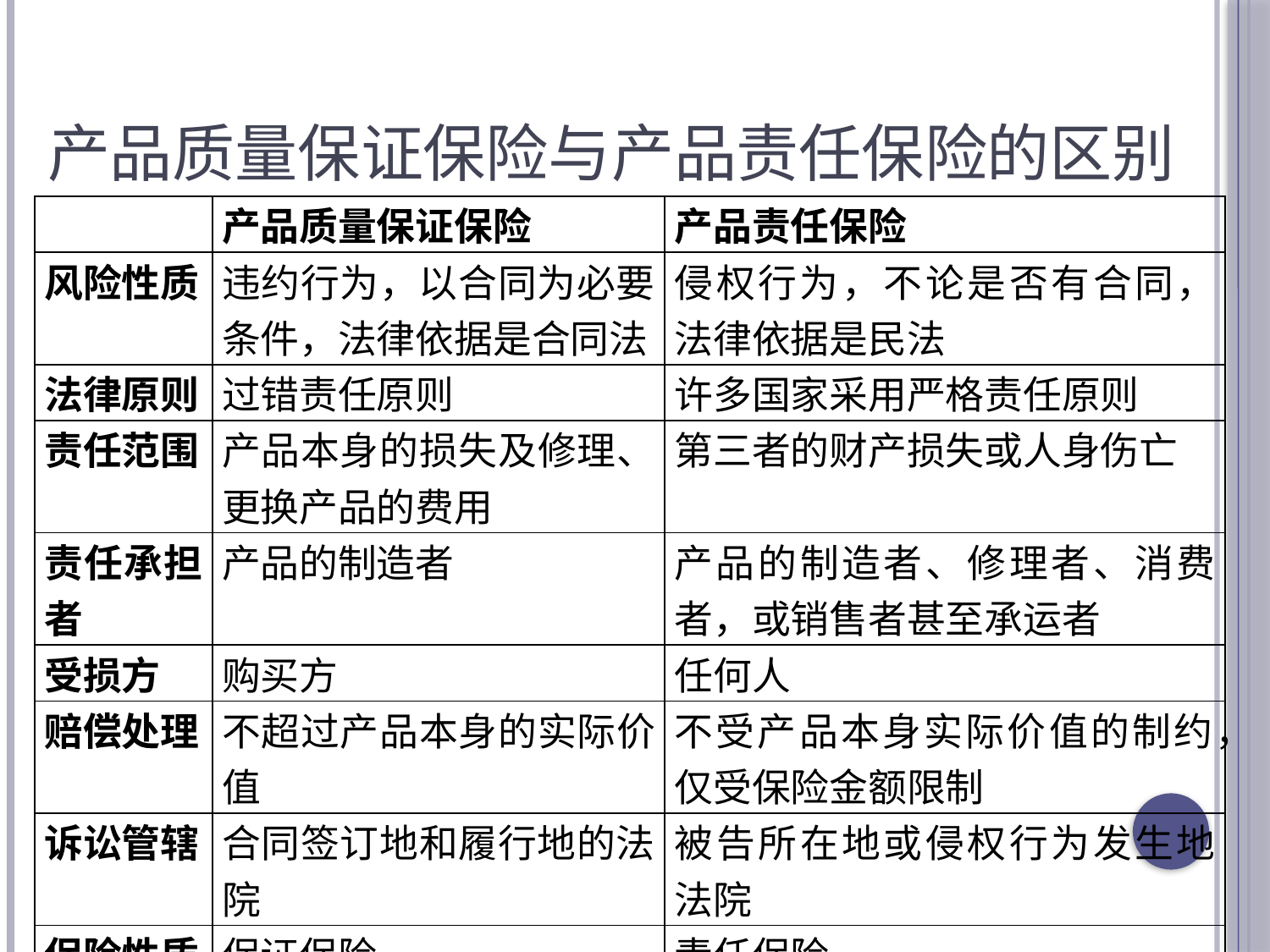

# 产品质量保证保险与产品责任保险的区别
|  | 产品质量保证保险 | 产品责任保险 |
| --- | --- | --- |
| 风险性质 | 违约行为，以合同为必要条件，法律依据是合同法 | 侵权行为，不论是否有合同，法律依据是民法 |
| 法律原则 | 过错责任原则 | 许多国家采用严格责任原则 |
| 责任范围 | 产品本身的损失及修理、更换产品的费用 | 第三者的财产损失或人身伤亡 |
| 责任承担者 | 产品的制造者 | 产品的制造者、修理者、消费者，或销售者甚至承运者 |
| 受损方 | 购买方 | 任何人 |
| 赔偿处理 | 不超过产品本身的实际价值 | 不受产品本身实际价值的制约，仅受保险金额限制 |
| 诉讼管辖 | 合同签订地和履行地的法院 | 被告所在地或侵权行为发生地法院 |
| 保险性质 | 保证保险 | 责任保险 |